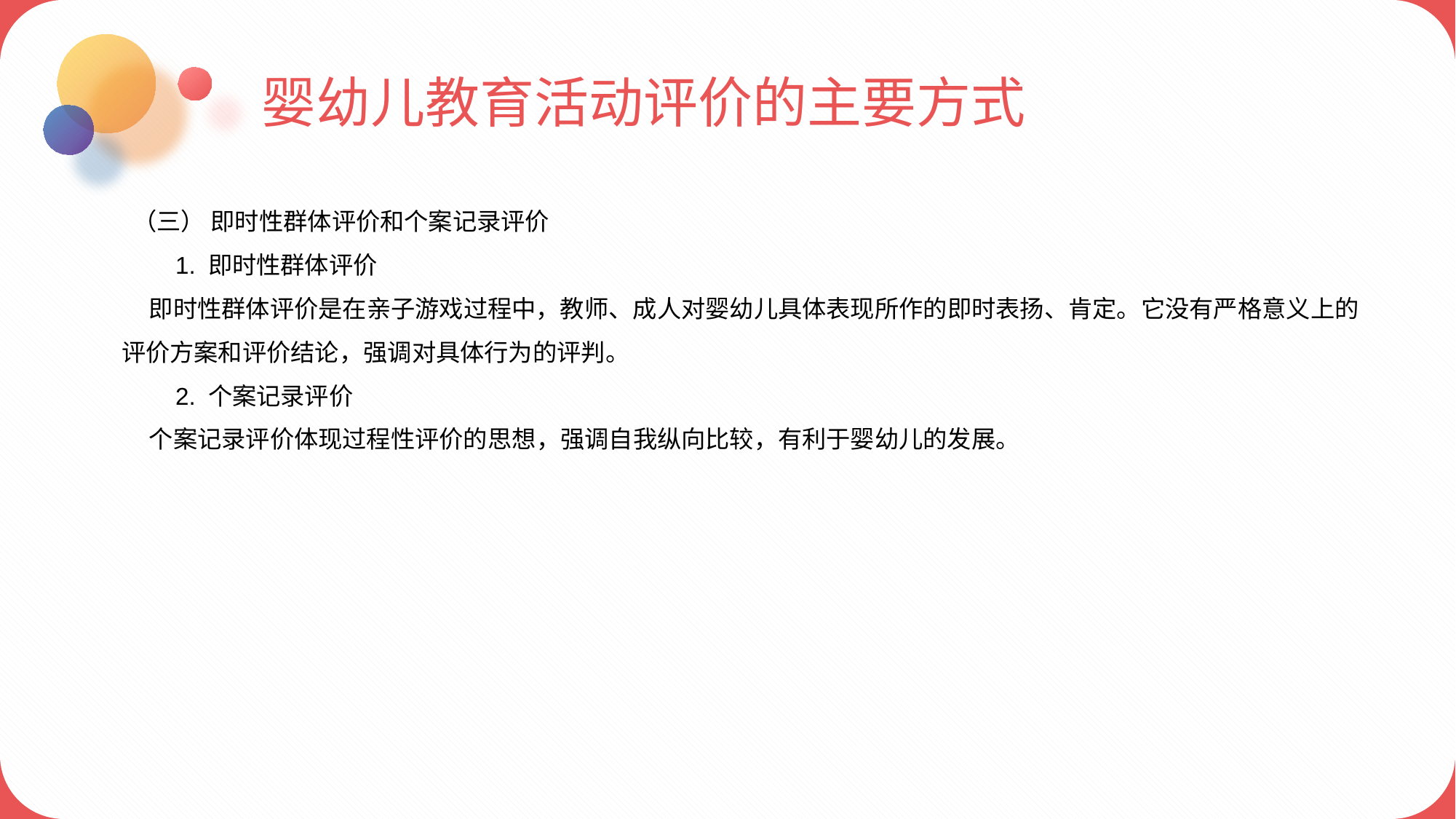

婴幼儿教育活动评价的主要方式
 （三） 即时性群体评价和个案记录评价
        1. 即时性群体评价
    即时性群体评价是在亲子游戏过程中，教师、成人对婴幼儿具体表现所作的即时表扬、肯定。它没有严格意义上的评价方案和评价结论，强调对具体行为的评判。
        2. 个案记录评价
    个案记录评价体现过程性评价的思想，强调自我纵向比较，有利于婴幼儿的发展。